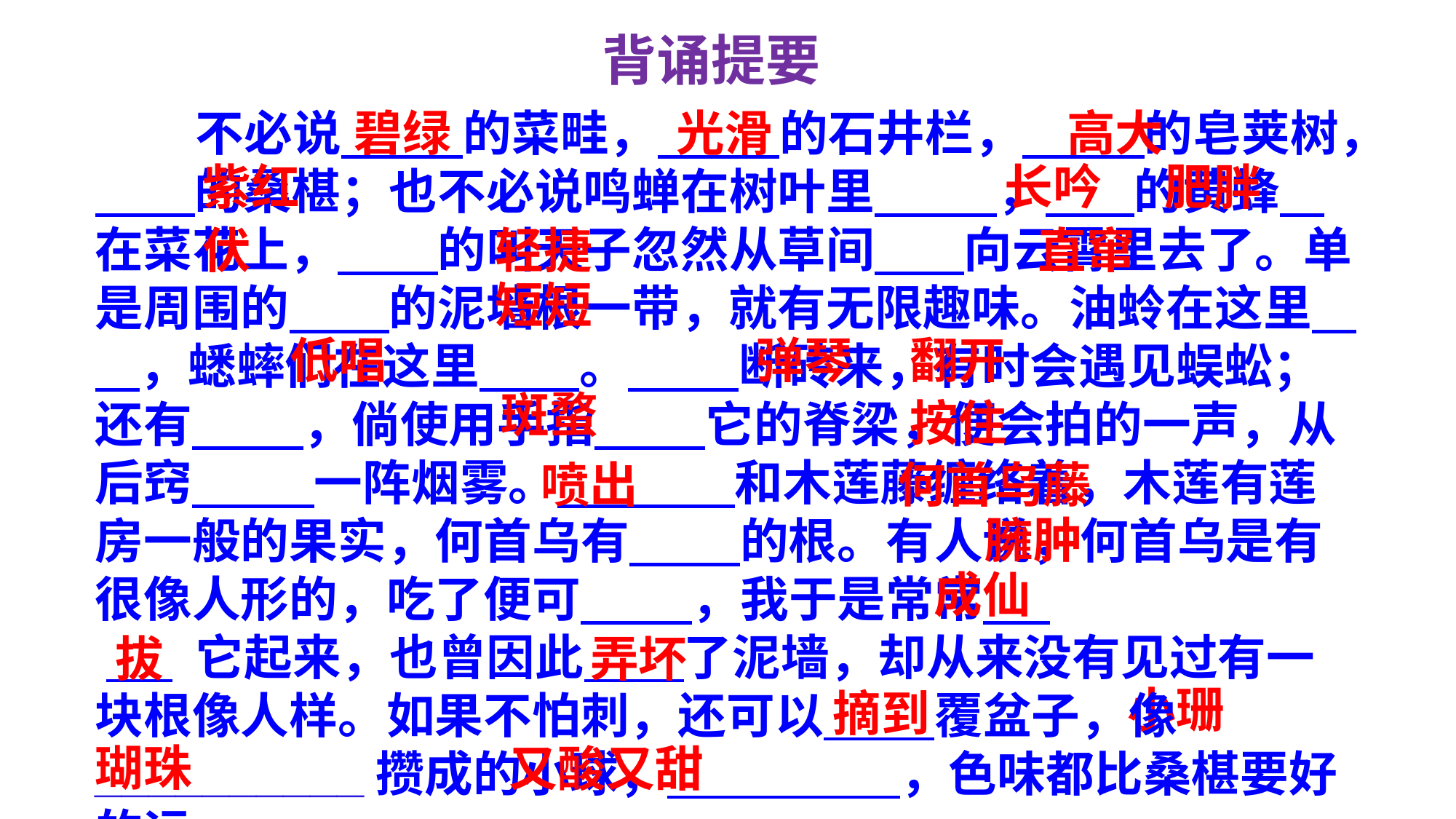

背诵提要
        不必说           的菜畦，           的石井栏，           的皂荚树，         的桑椹；也不必说鸣蝉在树叶里           ，        的黄蜂     在菜花上，         的叫天子忽然从草间        向云霄里去了。单是周围的         的泥墙根一带，就有无限趣味。油蛉在这里         ，蟋蟀们在这里         。          断砖来，有时会遇见蜈蚣；还有          ，倘使用手指          它的脊梁，便会拍的一声，从后窍           一阵烟雾。                和木莲藤缠络着，木莲有莲房一般的果实，何首乌有          的根。有人说，何首乌是有很像人形的，吃了便可          ，我于是常常
        它起来，也曾因此         了泥墙，却从来没有见过有一块根像人样。如果不怕刺，还可以          覆盆子，像__________攒成的小球，                     ，色味都比桑椹要好的远。
碧绿
光滑
高大
紫红
长吟
肥胖
直窜
伏
轻捷
短短
低唱
弹琴
翻开
斑蝥
按住
何首乌藤
喷出
臃肿
成仙
拔
弄坏
                                                                                            小珊
瑚珠
摘到
又酸又甜